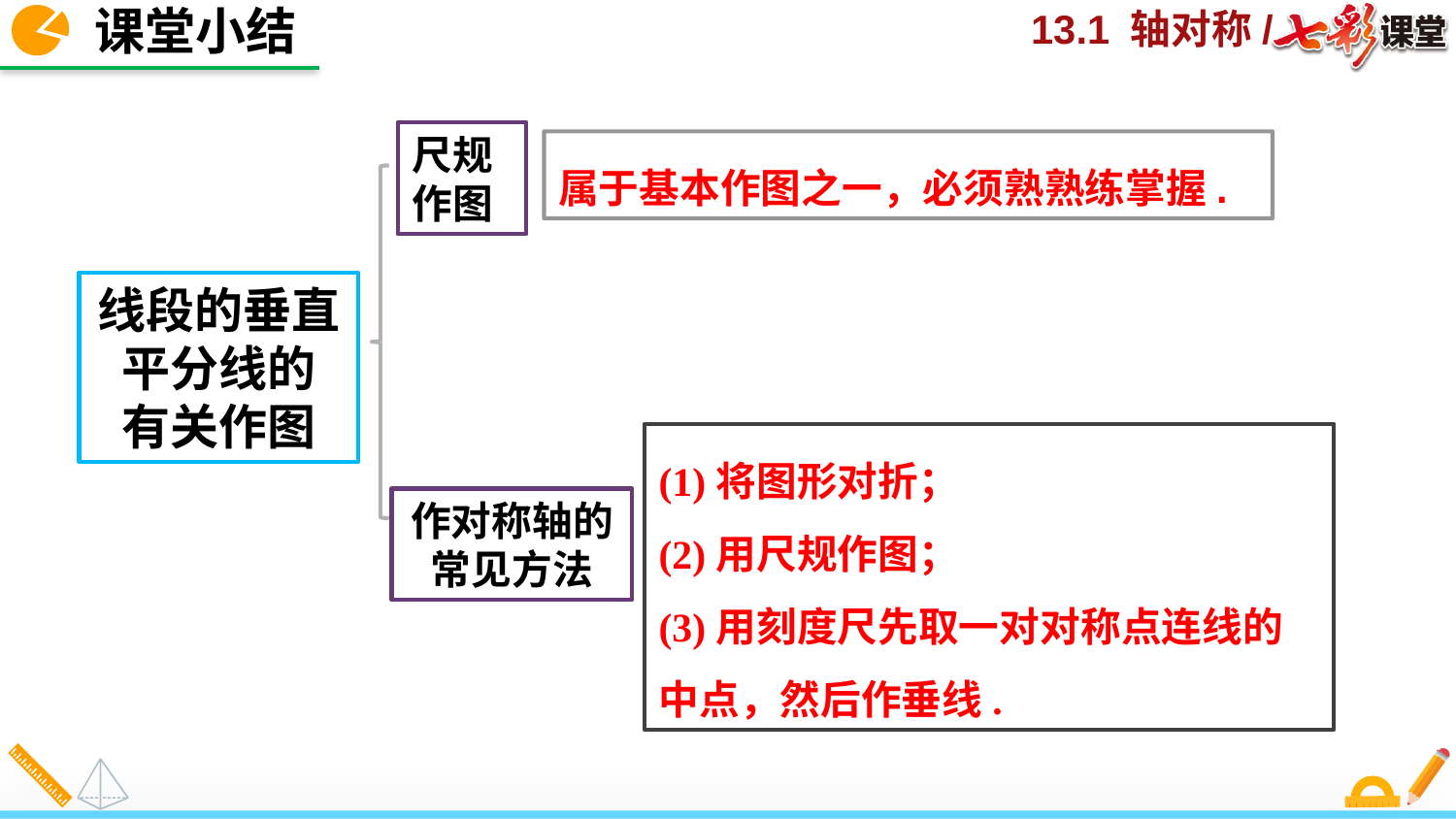

课堂小结

尺规作图
属于基本作图之一，必须熟熟练掌握.

线段的垂直
平分线的
有关作图
(1)将图形对折；
(2)用尺规作图；
(3)用刻度尺先取一对对称点连线的中点，然后作垂线.
作对称轴的常见方法